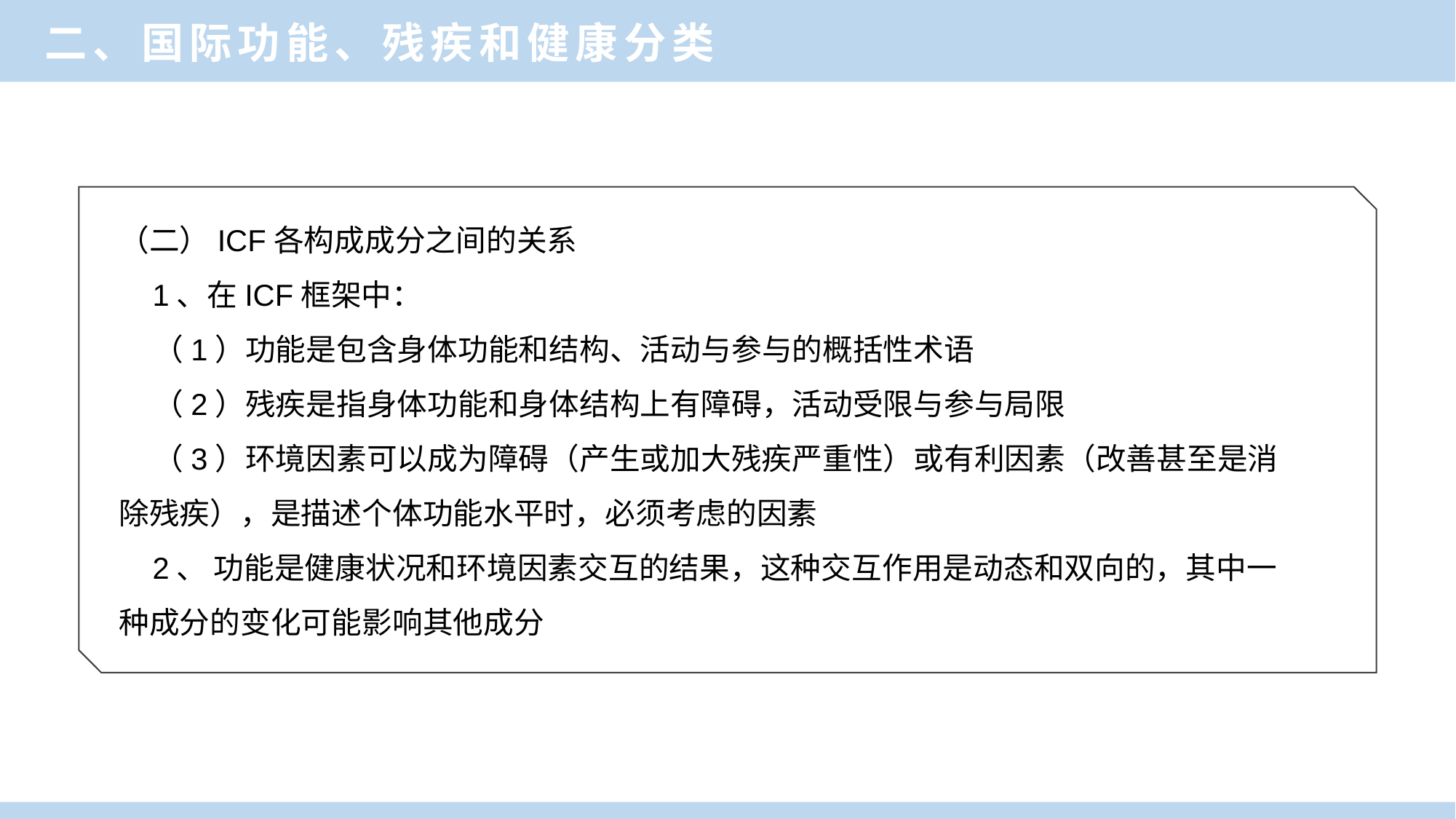

二、国际功能、残疾和健康分类

（二）ICF各构成成分之间的关系
    1、在ICF框架中：
    （1）功能是包含身体功能和结构、活动与参与的概括性术语
    （2）残疾是指身体功能和身体结构上有障碍，活动受限与参与局限
    （3）环境因素可以成为障碍（产生或加大残疾严重性）或有利因素（改善甚至是消除残疾），是描述个体功能水平时，必须考虑的因素
    2、 功能是健康状况和环境因素交互的结果，这种交互作用是动态和双向的，其中一种成分的变化可能影响其他成分